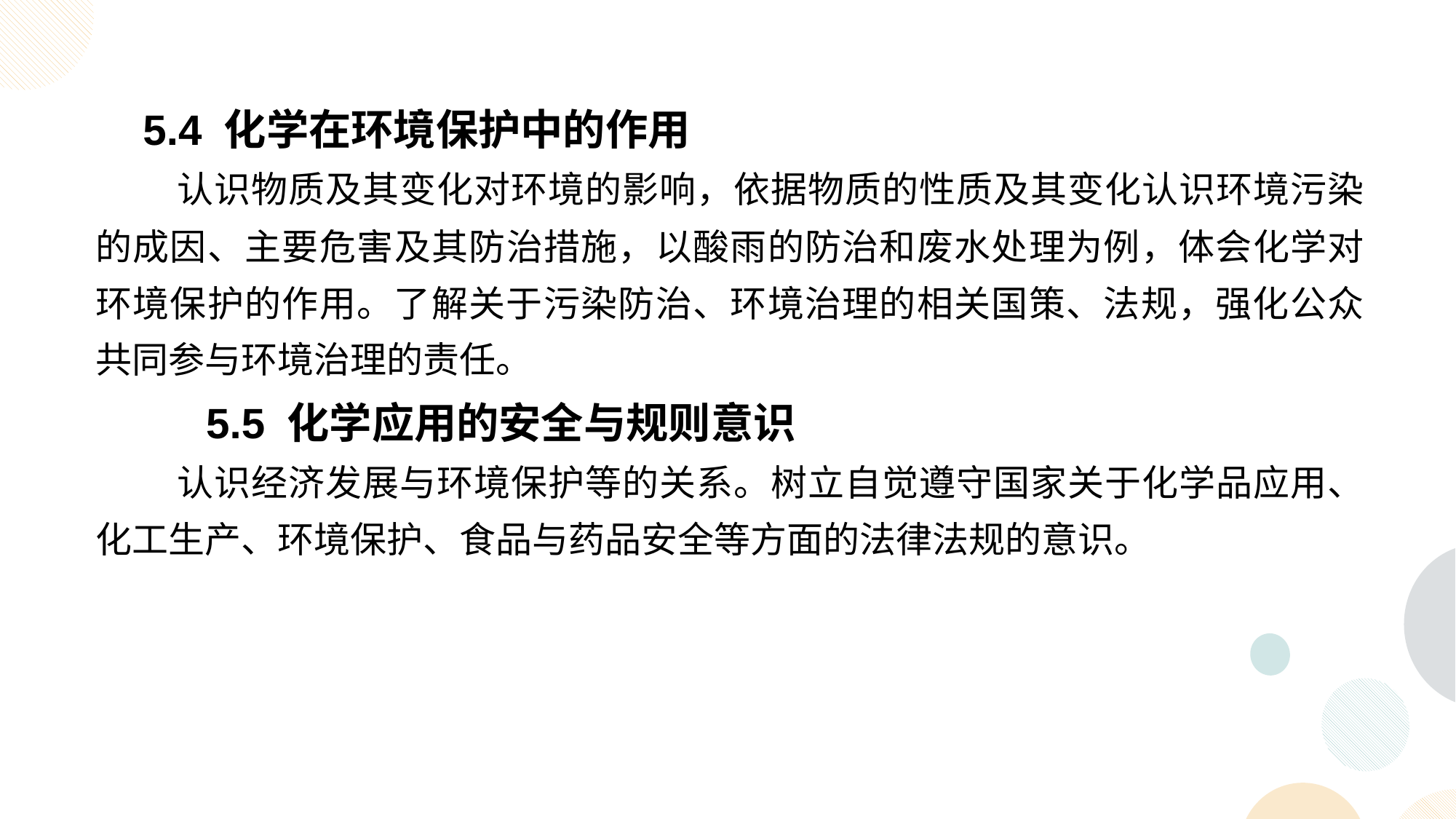

5.4 化学在环境保护中的作用
 认识物质及其变化对环境的影响，依据物质的性质及其变化认识环境污染的成因、主要危害及其防治措施，以酸雨的防治和废水处理为例，体会化学对环境保护的作用。了解关于污染防治、环境治理的相关国策、法规，强化公众共同参与环境治理的责任。
    5.5 化学应用的安全与规则意识
 认识经济发展与环境保护等的关系。树立自觉遵守国家关于化学品应用、化工生产、环境保护、食品与药品安全等方面的法律法规的意识。